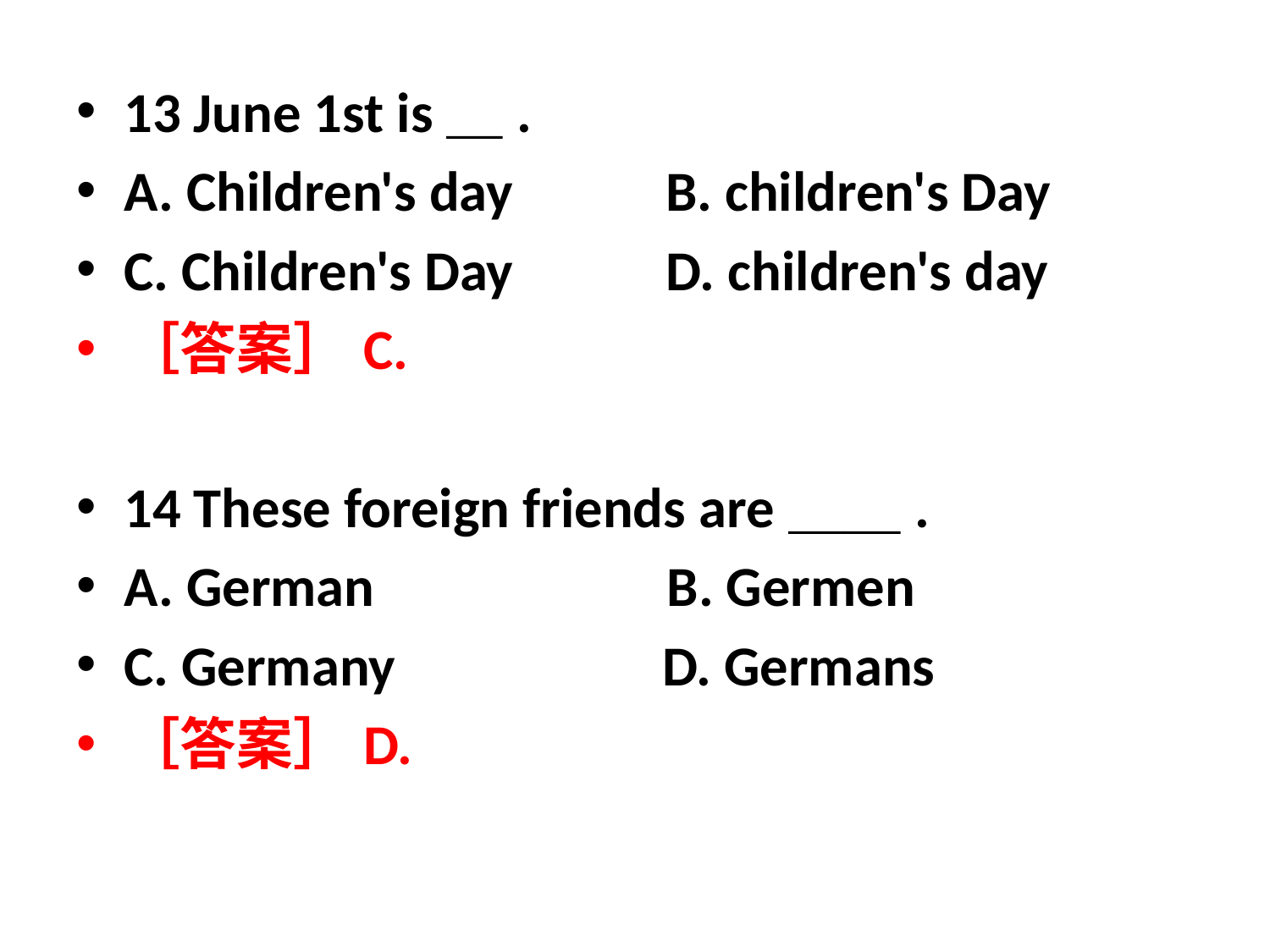

13 June 1st is＿.
A. Children's day            B. children's Day
C. Children's Day            D. children's day
［答案］C.

14 These foreign friends are＿＿.
A. German                       B. Germen
C. Germany                     D. Germans
［答案］D.